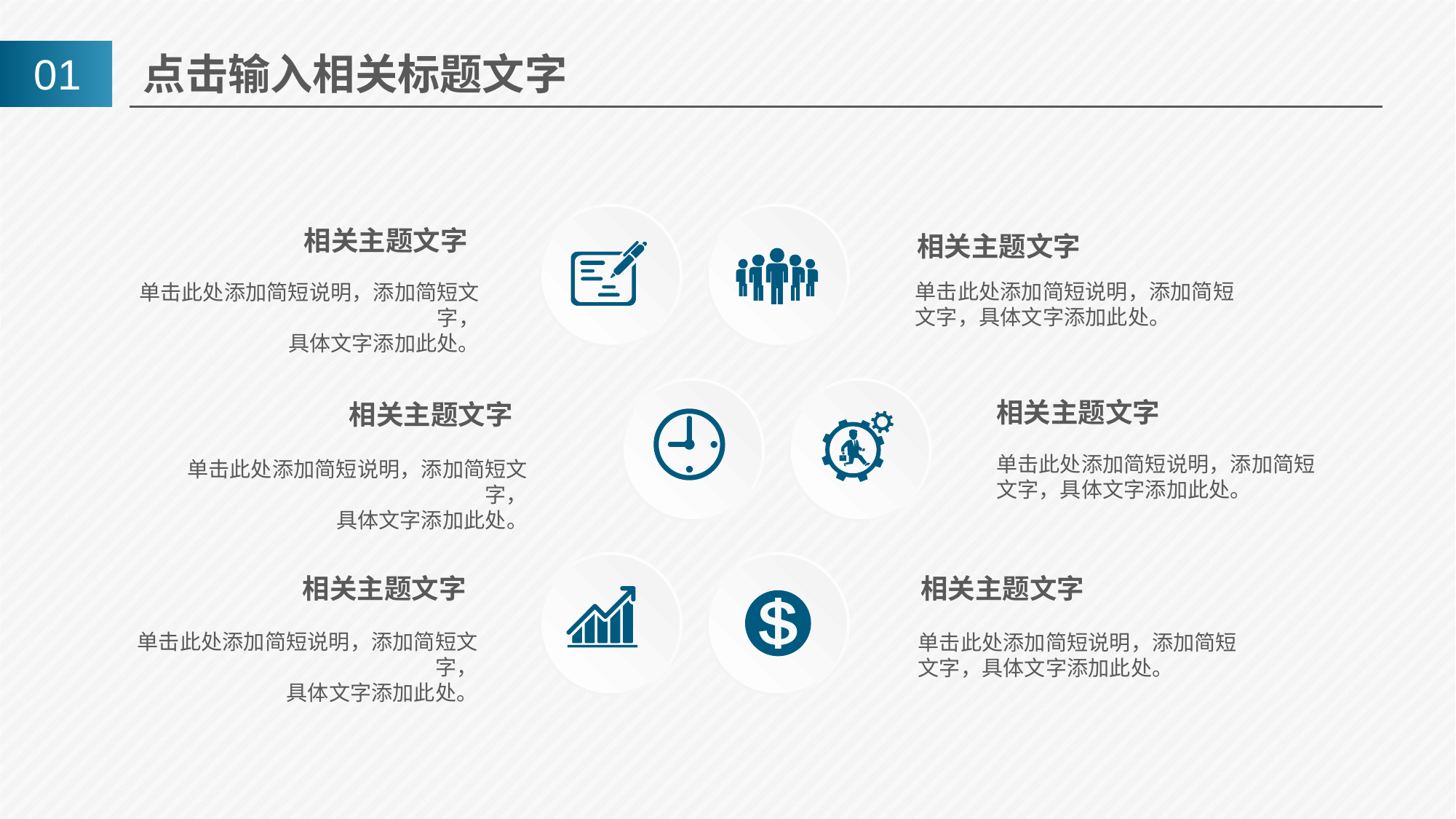

01
点击输入相关标题文字

相关主题文字
相关主题文字
单击此处添加简短说明，添加简短文字，具体文字添加此处。
单击此处添加简短说明，添加简短文字，
具体文字添加此处。

相关主题文字
相关主题文字
单击此处添加简短说明，添加简短文字，具体文字添加此处。
单击此处添加简短说明，添加简短文字，
具体文字添加此处。

相关主题文字
相关主题文字
单击此处添加简短说明，添加简短文字，
具体文字添加此处。
单击此处添加简短说明，添加简短文字，具体文字添加此处。